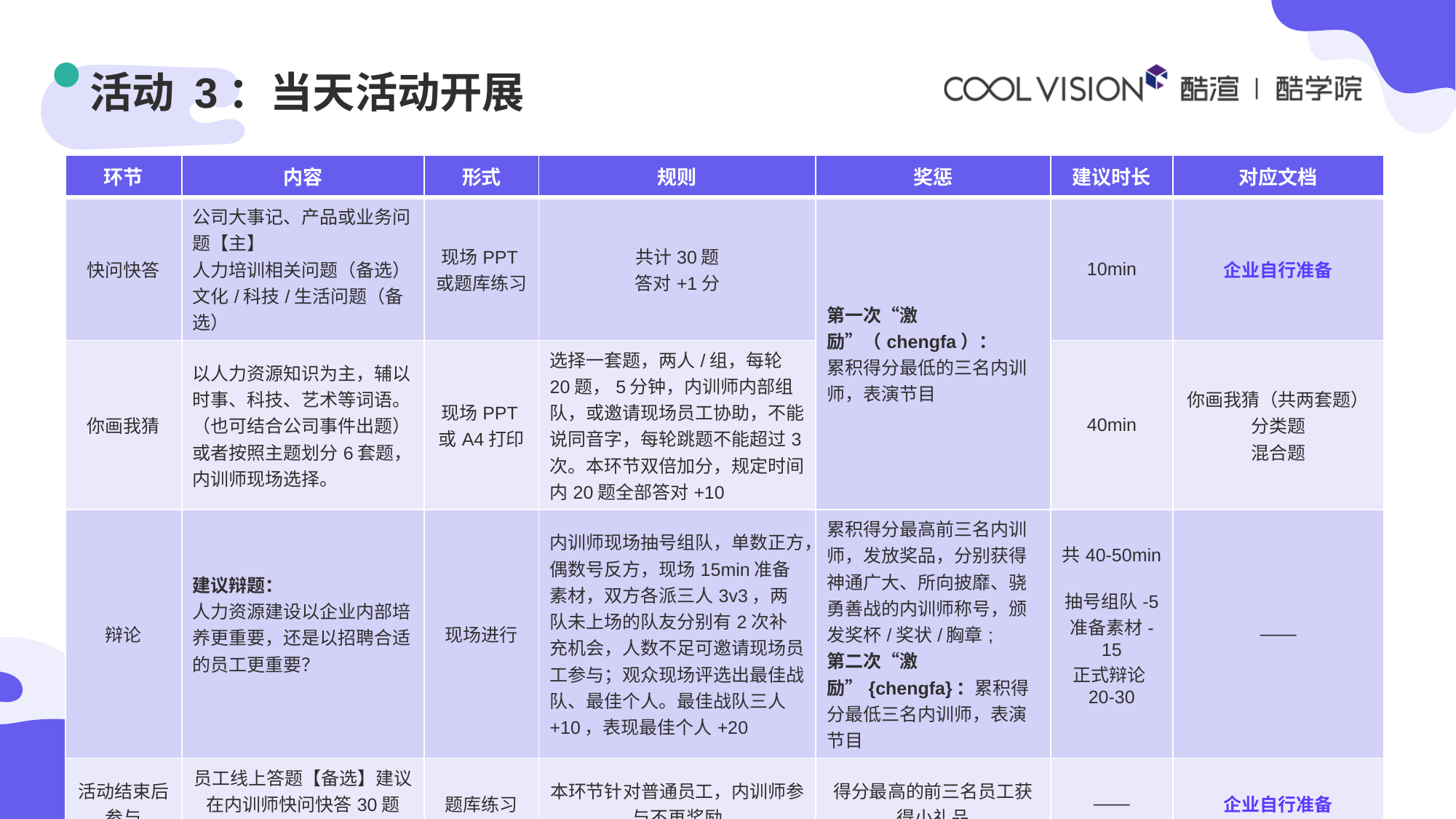

# 活动 3：当天活动开展
| 环节 | 内容 | 形式 | 规则 | 奖惩 | 建议时长 | 对应文档 |
| --- | --- | --- | --- | --- | --- | --- |
| 快问快答 | 公司大事记、产品或业务问题【主】 人力培训相关问题（备选） 文化/科技/生活问题（备选） | 现场PPT或题库练习 | 共计30题 答对+1分 | 第一次“激励”（chengfa）： 累积得分最低的三名内训师，表演节目 | 10min | 企业自行准备 |
| 你画我猜 | 以人力资源知识为主，辅以时事、科技、艺术等词语。（也可结合公司事件出题）或者按照主题划分6套题，内训师现场选择。 | 现场PPT或A4打印 | 选择一套题，两人/组，每轮20题，5分钟，内训师内部组队，或邀请现场员工协助，不能说同音字，每轮跳题不能超过3次。本环节双倍加分，规定时间内20题全部答对+10 |  | 40min | 你画我猜（共两套题） 分类题 混合题 |
| 辩论 | 建议辩题： 人力资源建设以企业内部培养更重要，还是以招聘合适的员工更重要？ | 现场进行 | 内训师现场抽号组队，单数正方，偶数号反方，现场15min准备素材，双方各派三人3v3，两队未上场的队友分别有2次补充机会，人数不足可邀请现场员工参与；观众现场评选出最佳战队、最佳个人。最佳战队三人+10，表现最佳个人+20 | 累积得分最高前三名内训师，发放奖品，分别获得神通广大、所向披靡、骁勇善战的内训师称号，颁发奖杯/奖状/胸章; 第二次“激励”{chengfa}：累积得分最低三名内训师，表演节目 | 共40-50min 抽号组队-5 准备素材-15 正式辩论20-30 | —— |
| 活动结束后 参与 | 员工线上答题【备选】建议在内训师快问快答30题 的基础上另加10题 | 题库练习 | 本环节针对普通员工，内训师参与不再奖励 | 得分最高的前三名员工获得小礼品 | —— | 企业自行准备 |
9